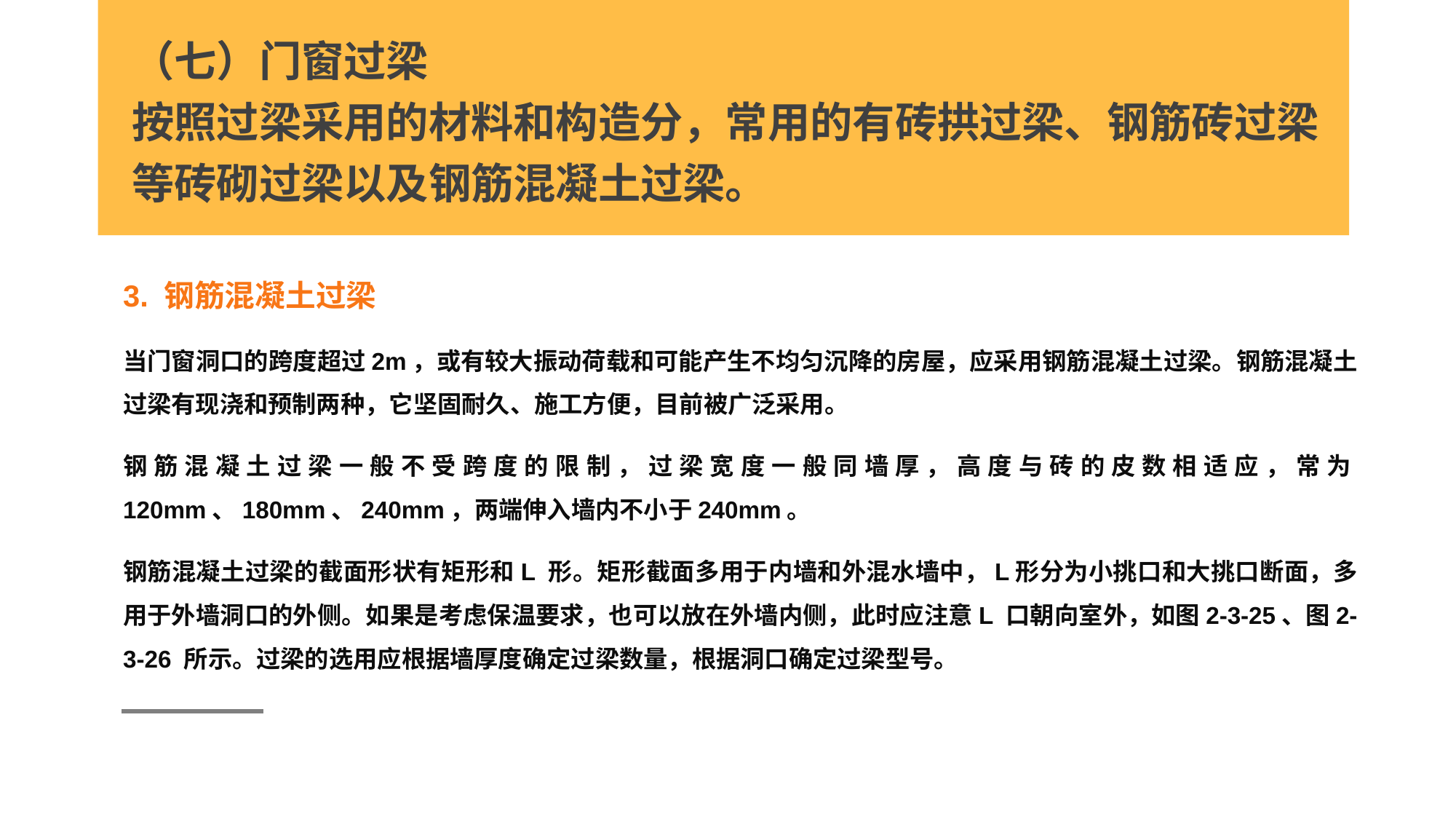

（七）门窗过梁
按照过梁采用的材料和构造分，常用的有砖拱过梁、钢筋砖过梁等砖砌过梁以及钢筋混凝土过梁。

3. 钢筋混凝土过梁
当门窗洞口的跨度超过2m，或有较大振动荷载和可能产生不均匀沉降的房屋，应采用钢筋混凝土过梁。钢筋混凝土过梁有现浇和预制两种，它坚固耐久、施工方便，目前被广泛采用。
钢筋混凝土过梁一般不受跨度的限制，过梁宽度一般同墙厚，高度与砖的皮数相适应，常为120mm、180mm、240mm，两端伸入墙内不小于240mm。
钢筋混凝土过梁的截面形状有矩形和L 形。矩形截面多用于内墙和外混水墙中，L形分为小挑口和大挑口断面，多用于外墙洞口的外侧。如果是考虑保温要求，也可以放在外墙内侧，此时应注意L 口朝向室外，如图2-3-25、图2-3-26 所示。过梁的选用应根据墙厚度确定过梁数量，根据洞口确定过梁型号。